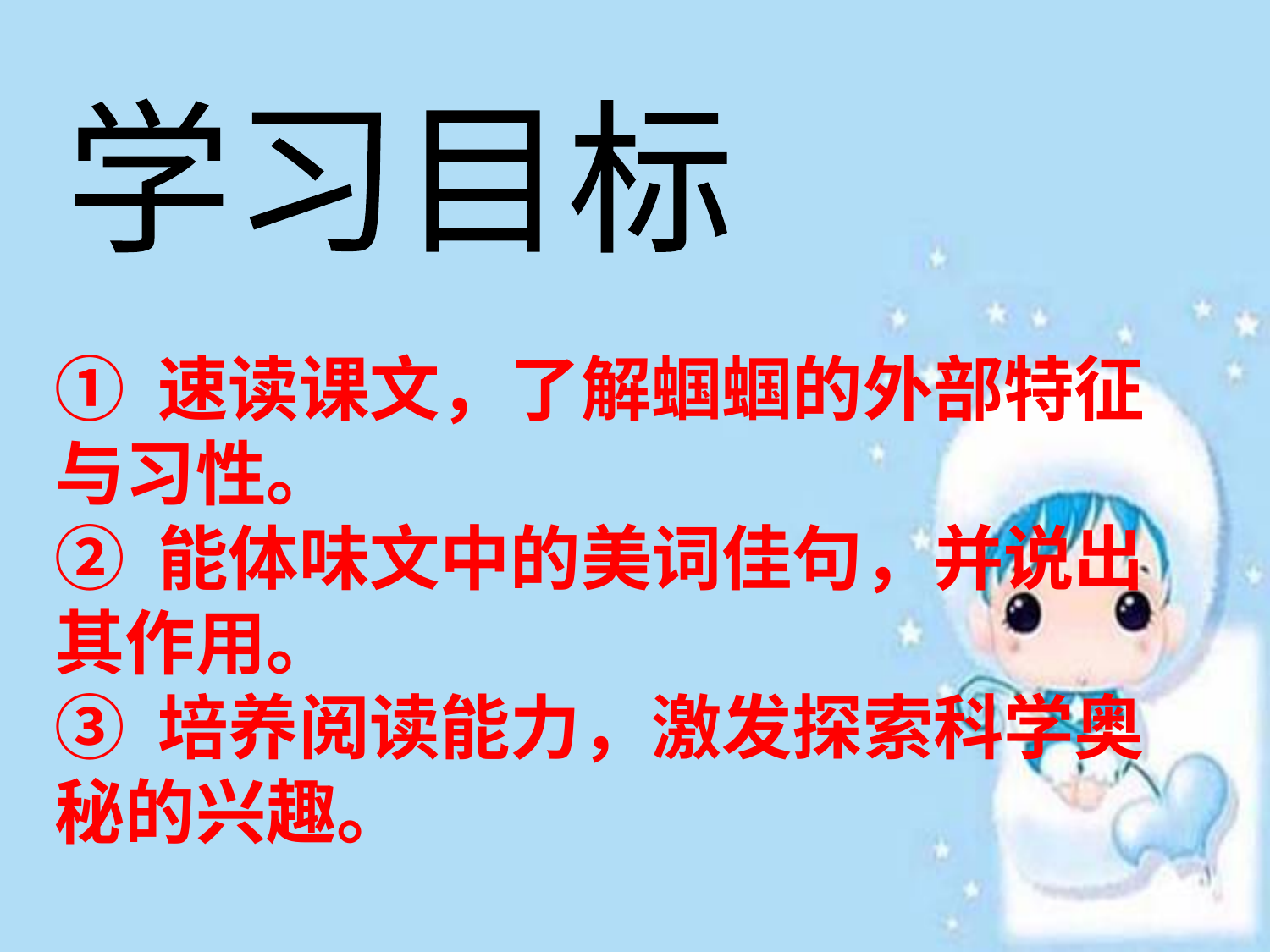

学习目标
① 速读课文，了解蝈蝈的外部特征与习性。
② 能体味文中的美词佳句，并说出其作用。
③ 培养阅读能力，激发探索科学奥秘的兴趣。